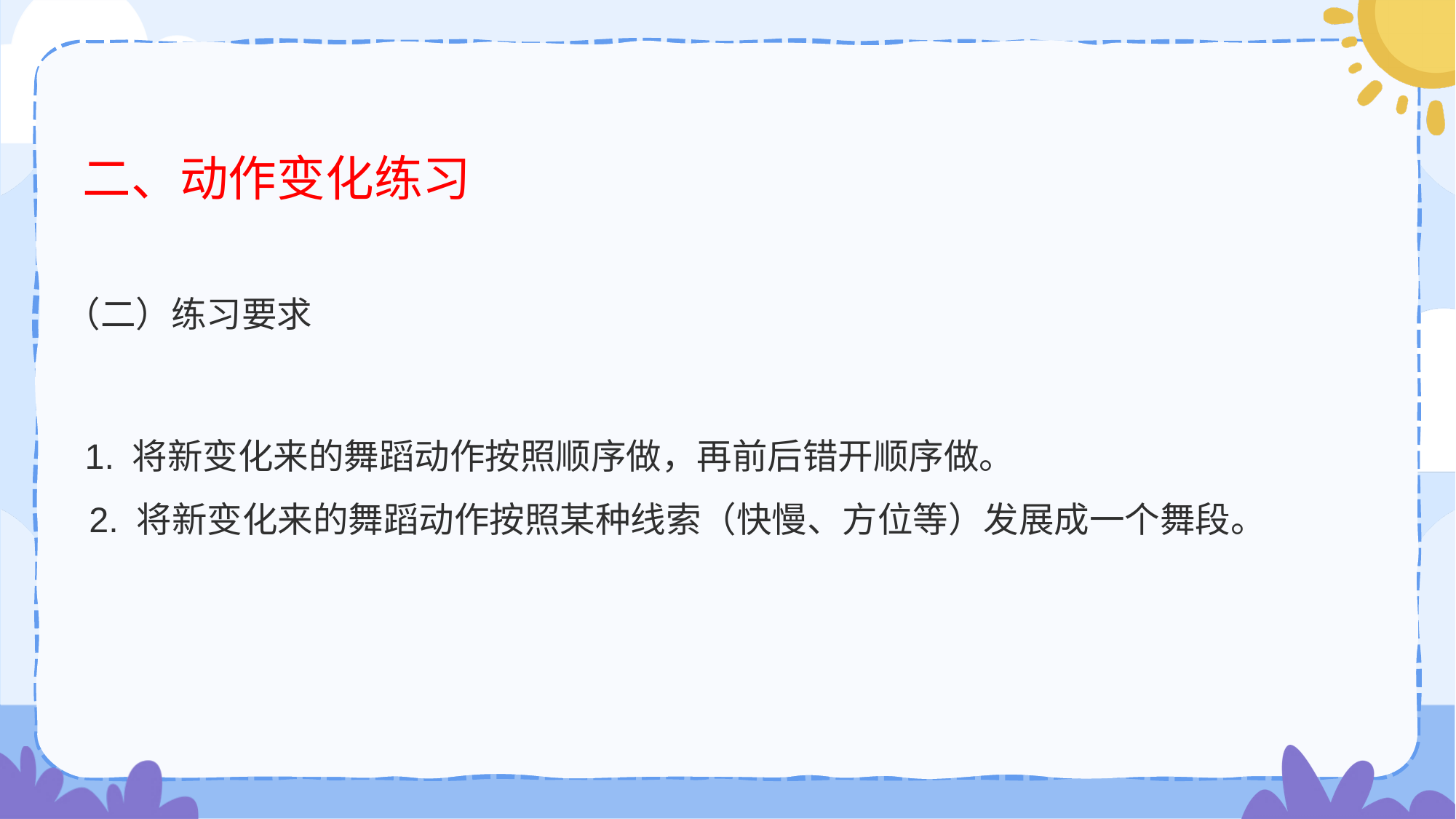

# 二、动作变化练习
（二）练习要求
  1. 将新变化来的舞蹈动作按照顺序做，再前后错开顺序做。
  2. 将新变化来的舞蹈动作按照某种线索（快慢、方位等）发展成一个舞段。